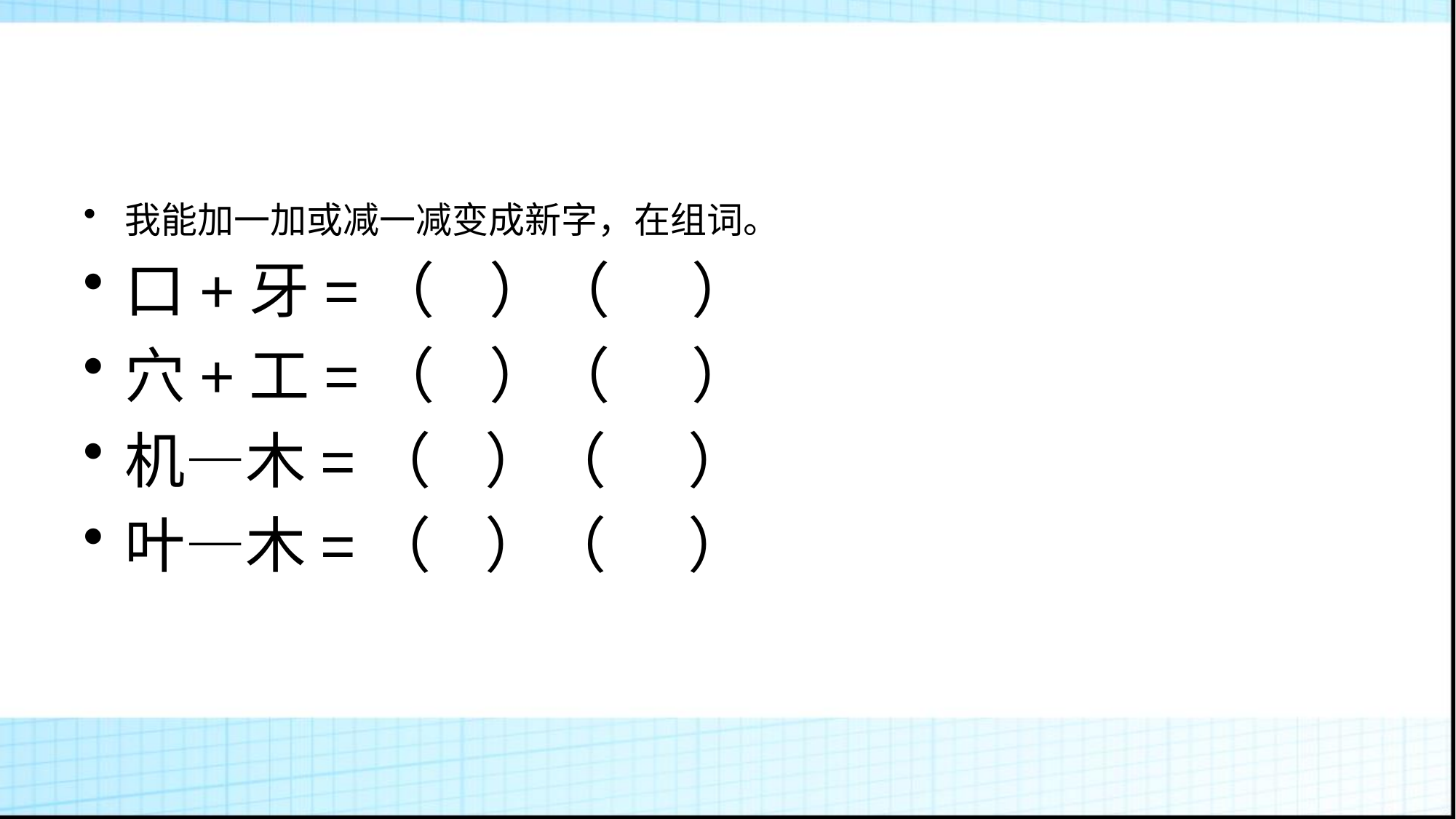

#
我能加一加或减一减变成新字，在组词。
口+牙=（    ）（      ）
穴+工=（    ）（      ）
机—木=（    ）（      ）
叶—木=（    ）（      ）